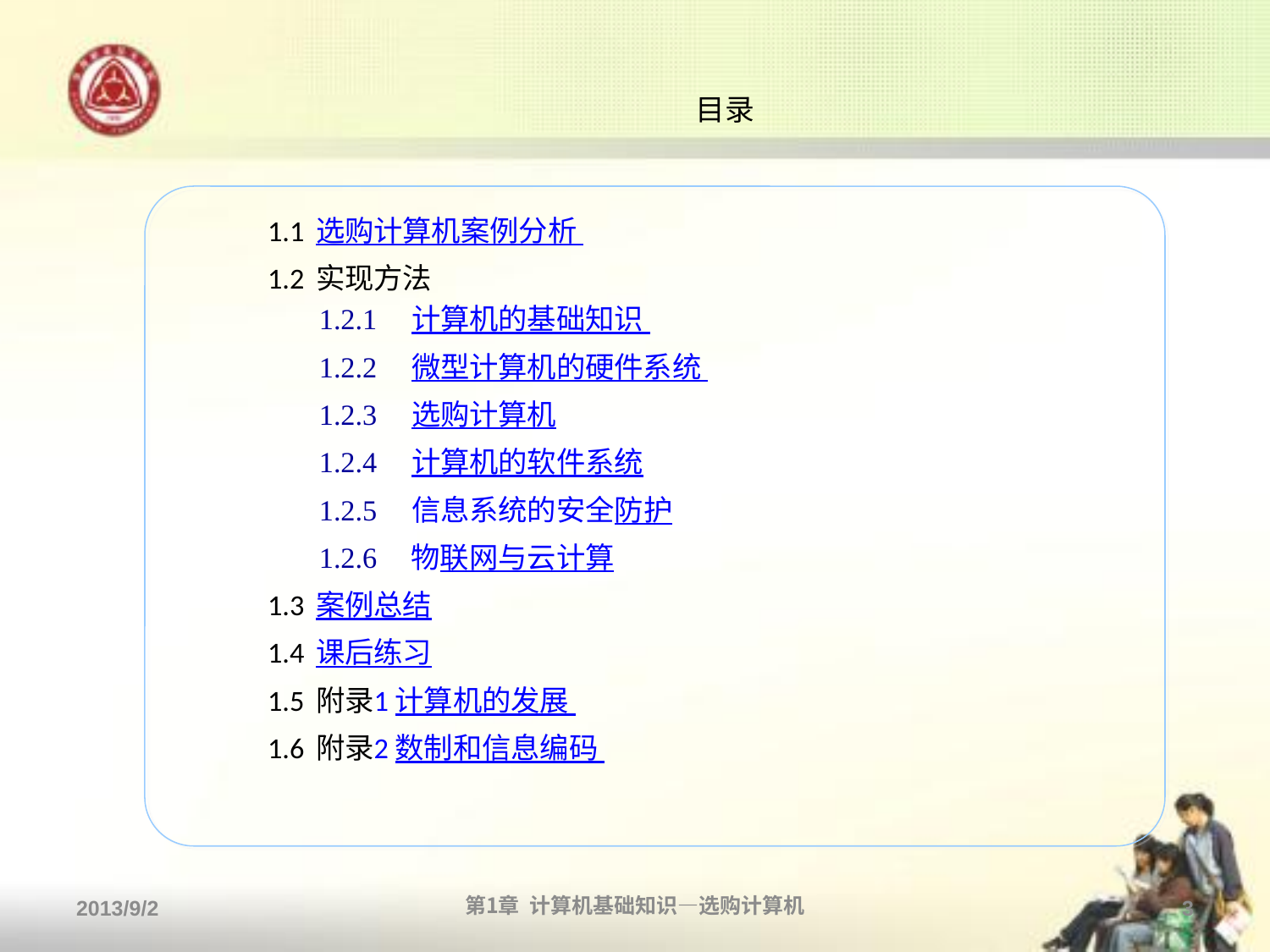

# 目录

1.1 选购计算机案例分析
1.2 实现方法
1.2.1　计算机的基础知识
1.2.2　微型计算机的硬件系统
1.2.3　选购计算机
1.2.4　计算机的软件系统
1.2.5　信息系统的安全防护
1.2.6    物联网与云计算
1.3 案例总结
1.4 课后练习
1.5 附录1 计算机的发展
1.6 附录2 数制和信息编码

2013/9/2
第1章  计算机基础知识—选购计算机
3